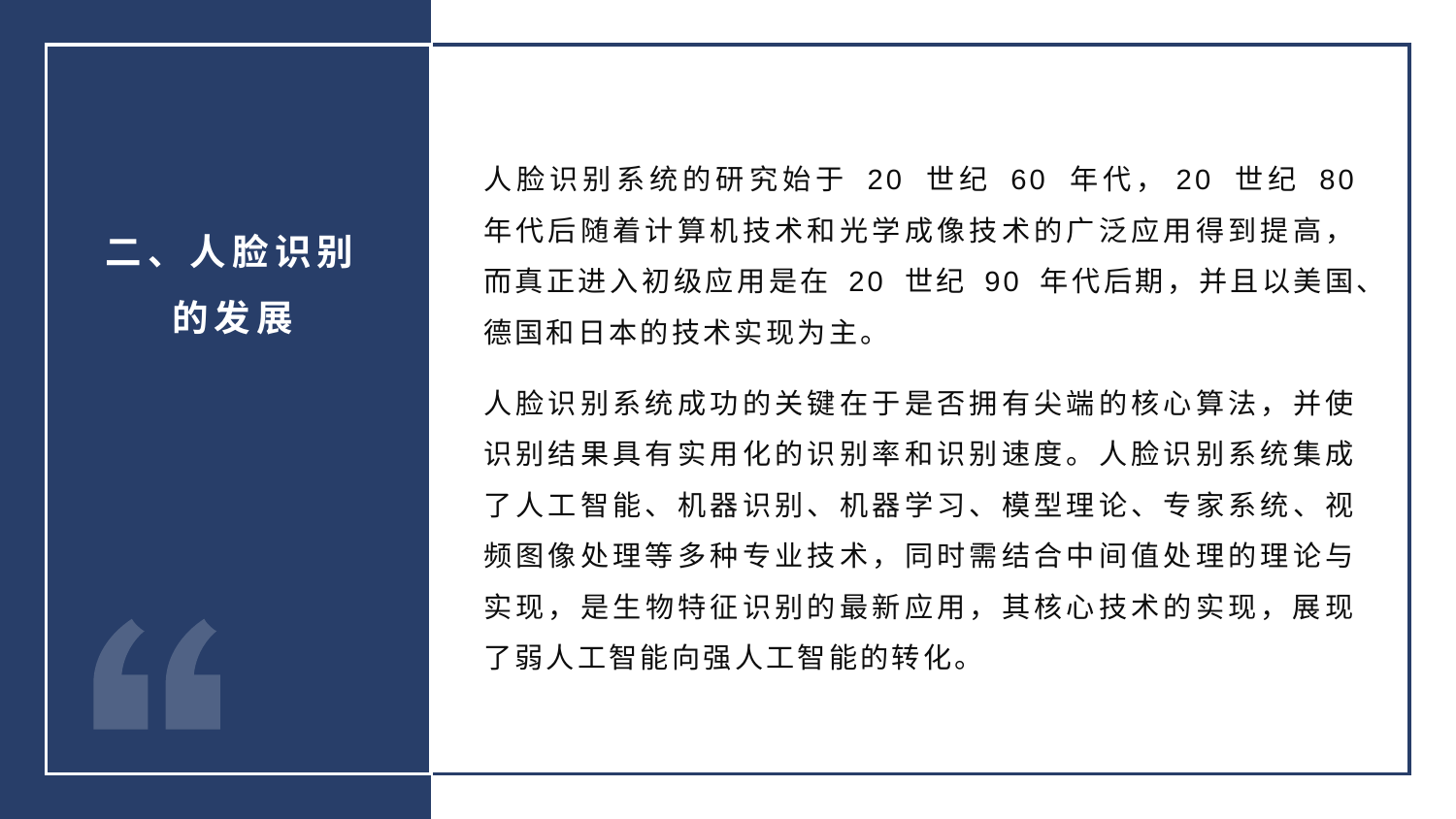

人脸识别系统的研究始于 20 世纪 60 年代，20 世纪 80 年代后随着计算机技术和光学成像技术的广泛应用得到提高，而真正进入初级应用是在 20 世纪 90 年代后期，并且以美国、德国和日本的技术实现为主。
人脸识别系统成功的关键在于是否拥有尖端的核心算法，并使识别结果具有实用化的识别率和识别速度。人脸识别系统集成了人工智能、机器识别、机器学习、模型理论、专家系统、视频图像处理等多种专业技术，同时需结合中间值处理的理论与实现，是生物特征识别的最新应用，其核心技术的实现，展现了弱人工智能向强人工智能的转化。
二、人脸识别的发展